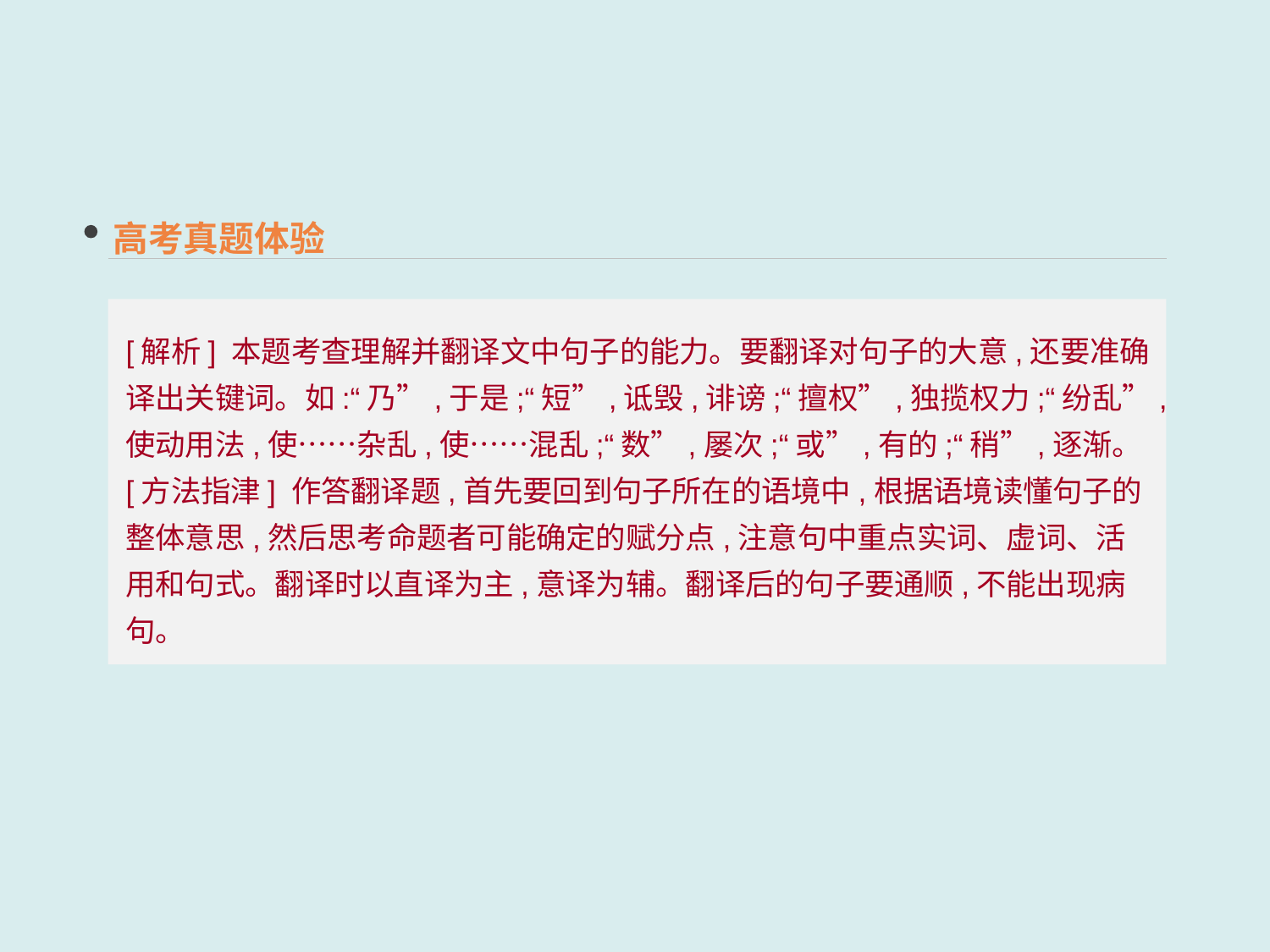

高考真题体验

[解析] 本题考查理解并翻译文中句子的能力。要翻译对句子的大意,还要准确译出关键词。如:“乃”,于是;“短”,诋毁,诽谤;“擅权”,独揽权力;“纷乱”,使动用法,使……杂乱,使……混乱;“数”,屡次;“或”,有的;“稍”,逐渐。
[方法指津] 作答翻译题,首先要回到句子所在的语境中,根据语境读懂句子的整体意思,然后思考命题者可能确定的赋分点,注意句中重点实词、虚词、活用和句式。翻译时以直译为主,意译为辅。翻译后的句子要通顺,不能出现病句。